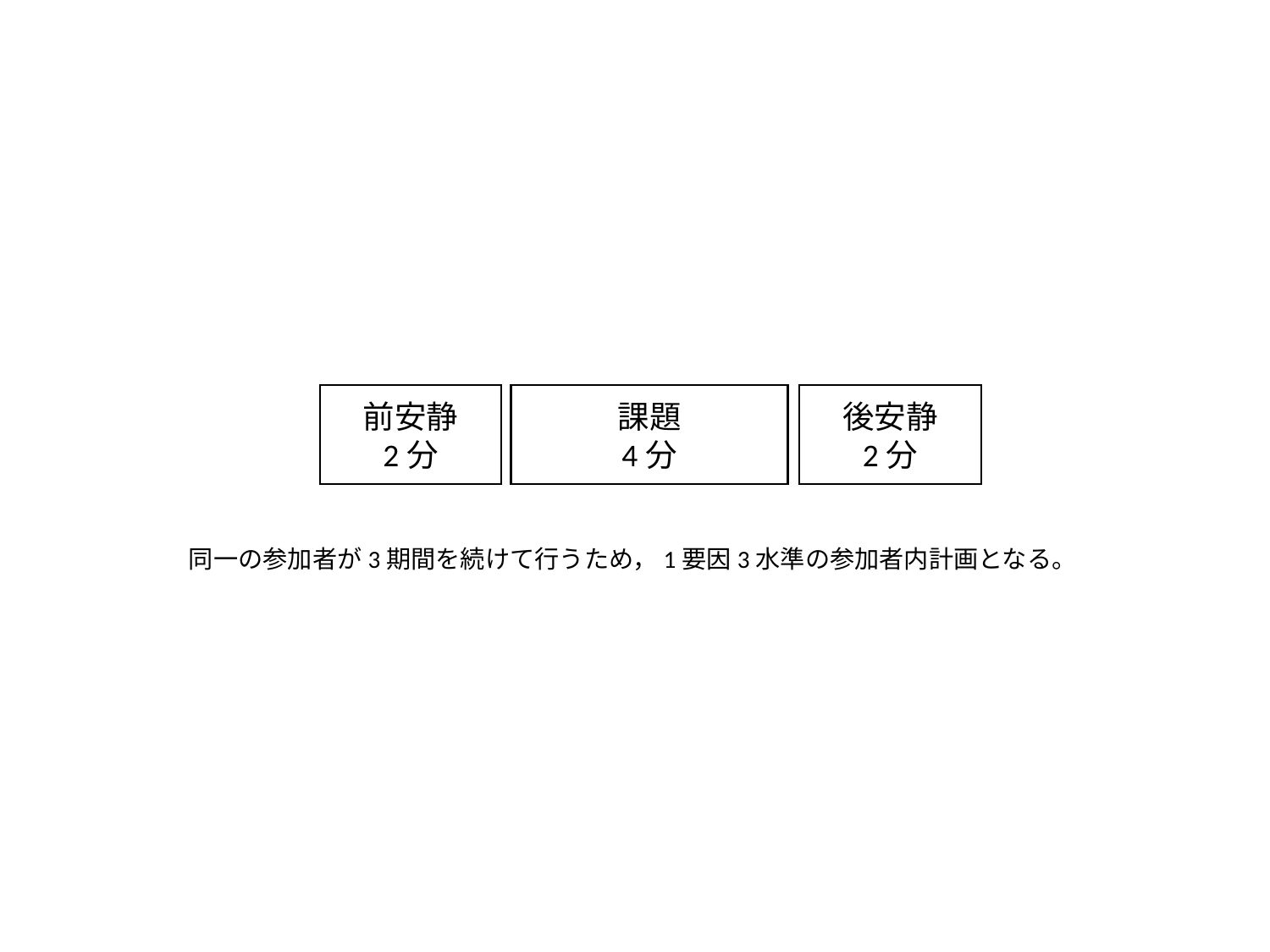

前安静
2分
課題
4分
後安静
2分
同一の参加者が3期間を続けて行うため，1要因3水準の参加者内計画となる。